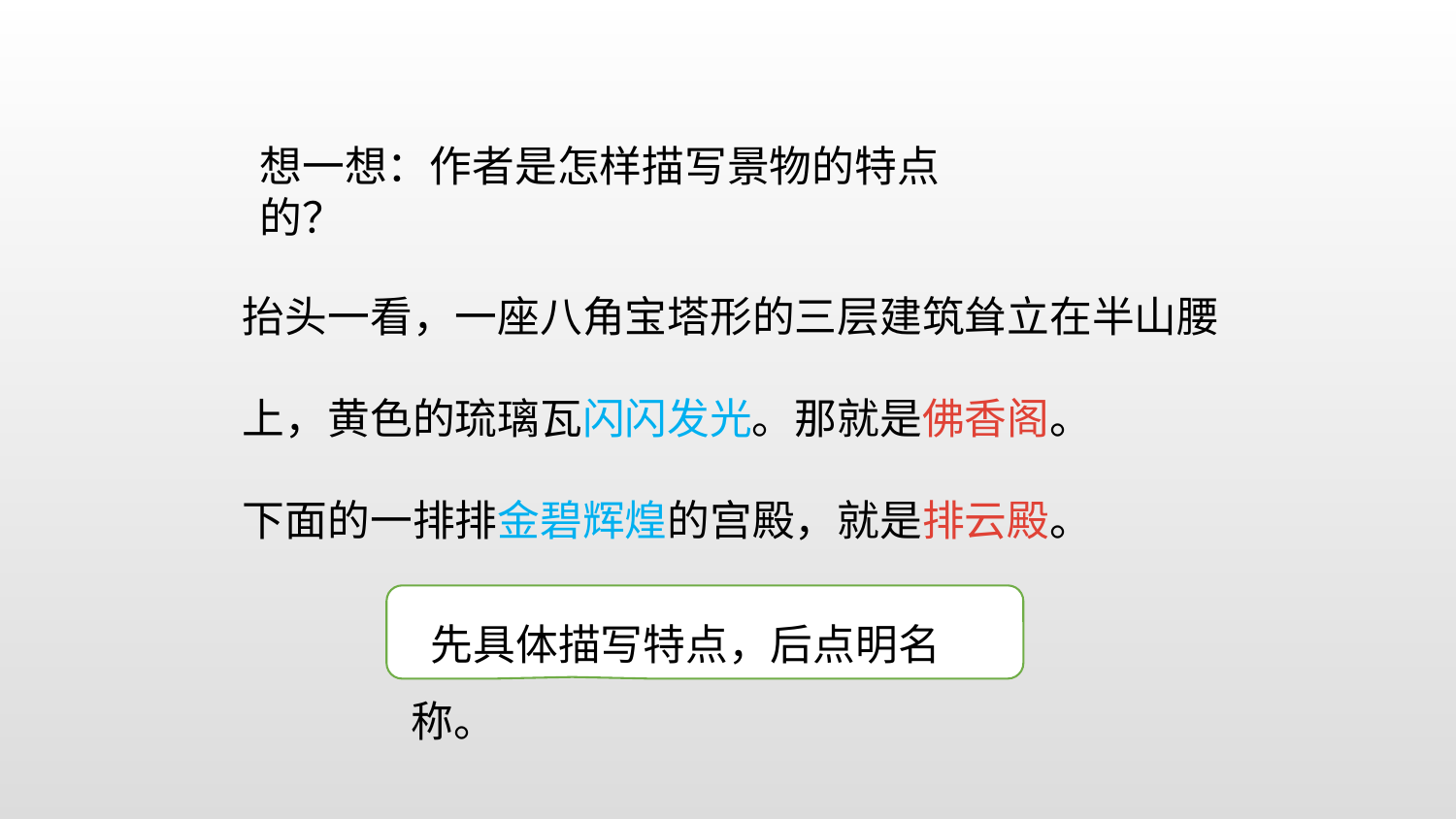

想一想：作者是怎样描写景物的特点的？
抬头一看，一座八角宝塔形的三层建筑耸立在半山腰上，黄色的琉璃瓦闪闪发光。那就是佛香阁。
下面的一排排金碧辉煌的宫殿，就是排云殿。

 先具体描写特点，后点明名称。